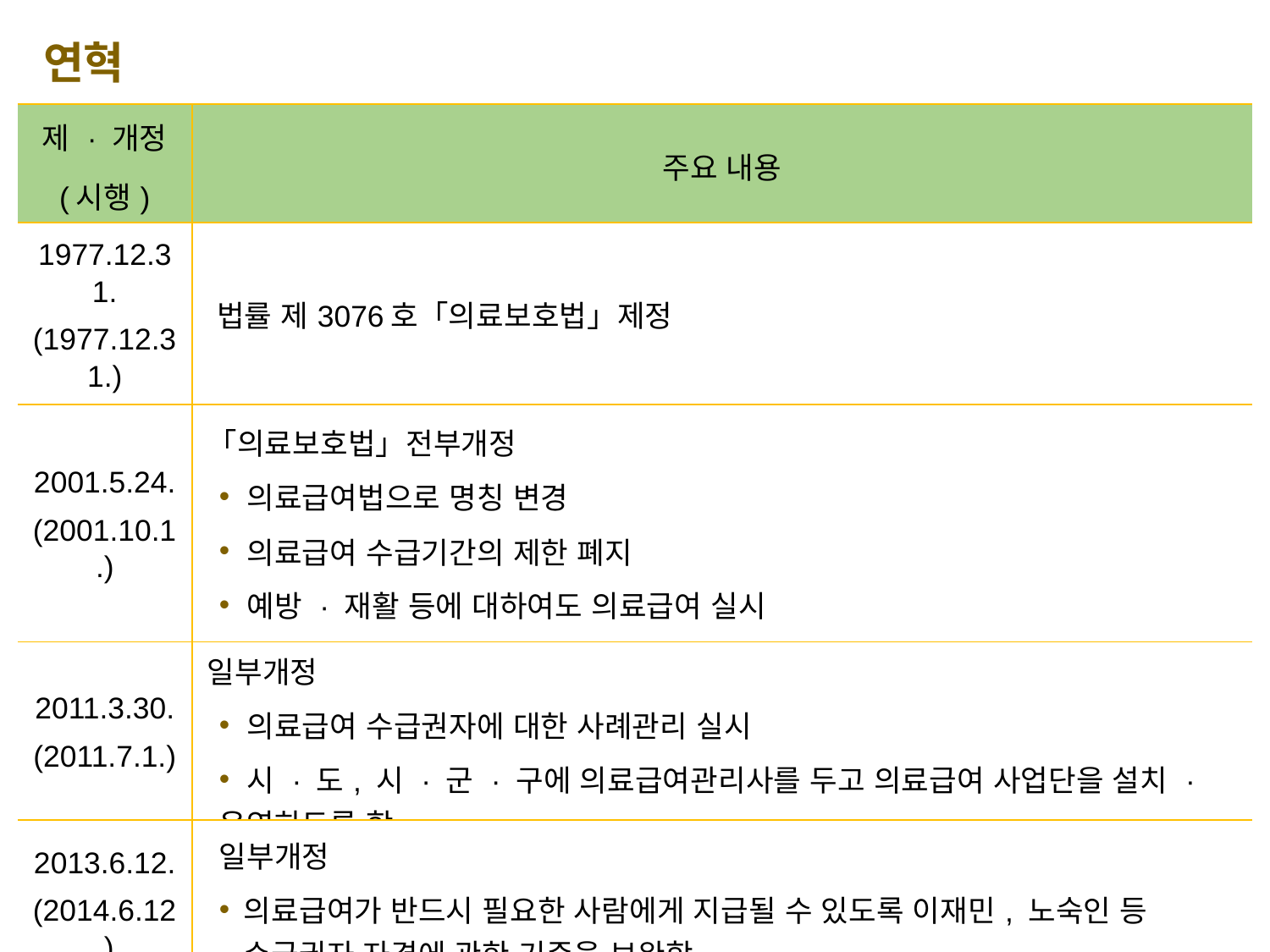

연혁
| 제 · 개정 (시행) | 주요 내용 |
| --- | --- |
| 1977.12.31. (1977.12.31.) | 법률 제3076호「의료보호법」제정 |
| 2001.5.24. (2001.10.1.) | 「의료보호법」전부개정 의료급여법으로 명칭 변경 의료급여 수급기간의 제한 폐지 예방 · 재활 등에 대하여도 의료급여 실시 |
| 2011.3.30. (2011.7.1.) | 일부개정 의료급여 수급권자에 대한 사례관리 실시 시 · 도, 시 · 군 · 구에 의료급여관리사를 두고 의료급여 사업단을 설치 · 운영하도록 함 |
| 2013.6.12. (2014.6.12.) | 일부개정 의료급여가 반드시 필요한 사람에게 지급될 수 있도록 이재민, 노숙인 등 수급권자 자격에 관한 기준을 보완함. |